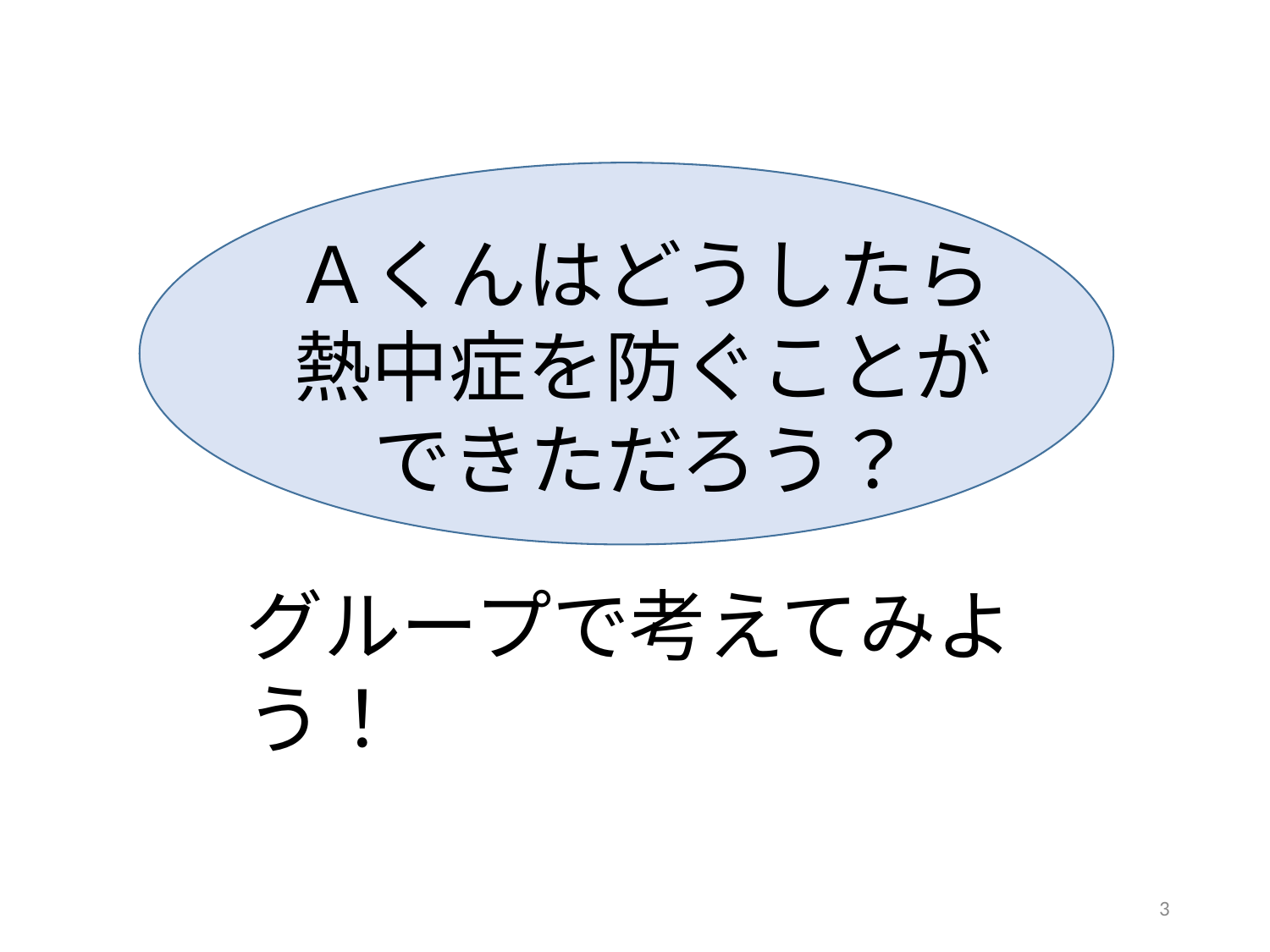

Ａくんはどうしたら
熱中症を防ぐことが
できただろう？
グループで考えてみよう！
3